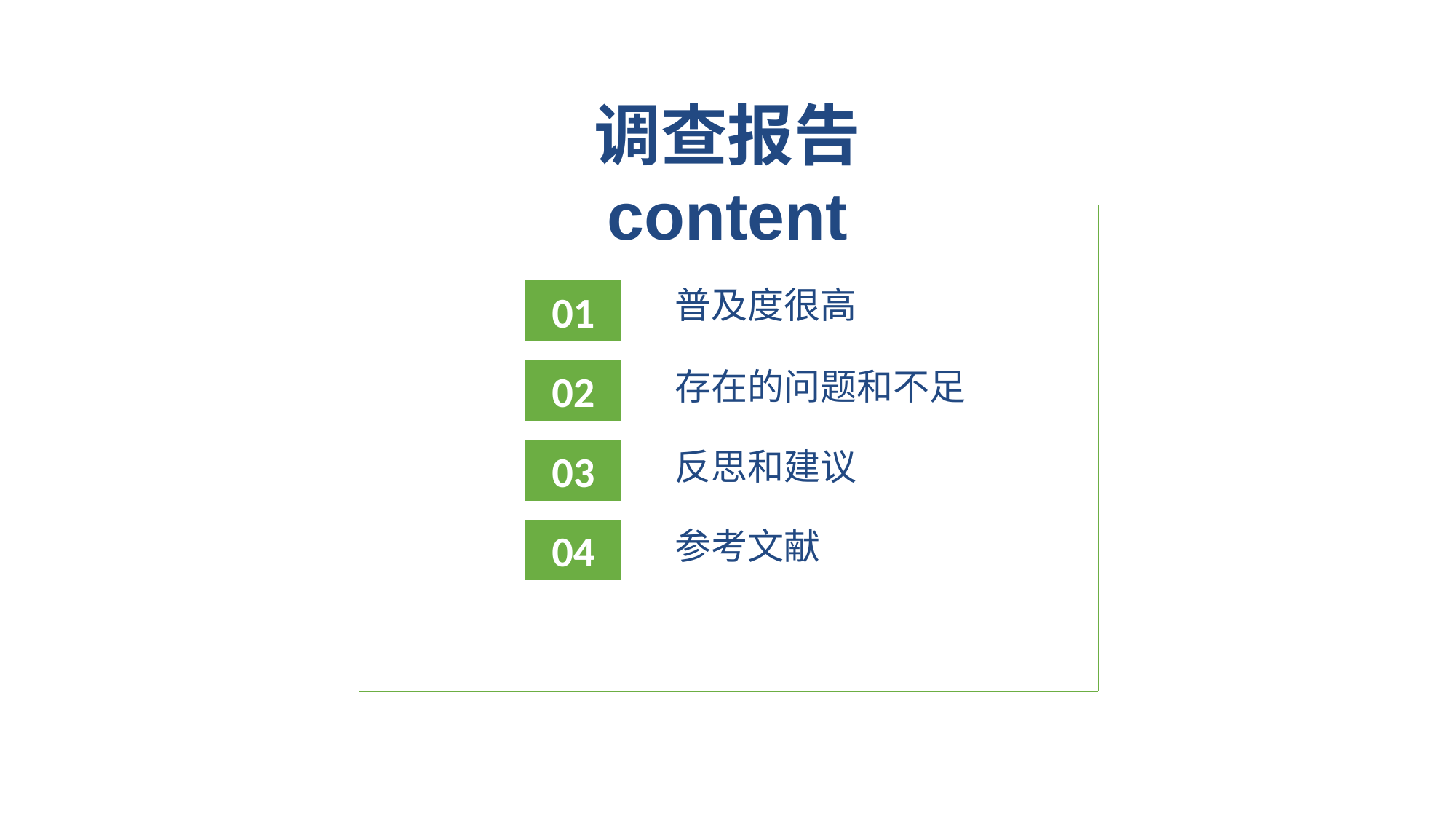

调查报告 content
01
普及度很高
存在的问题和不足
02
反思和建议
03
参考文献
04